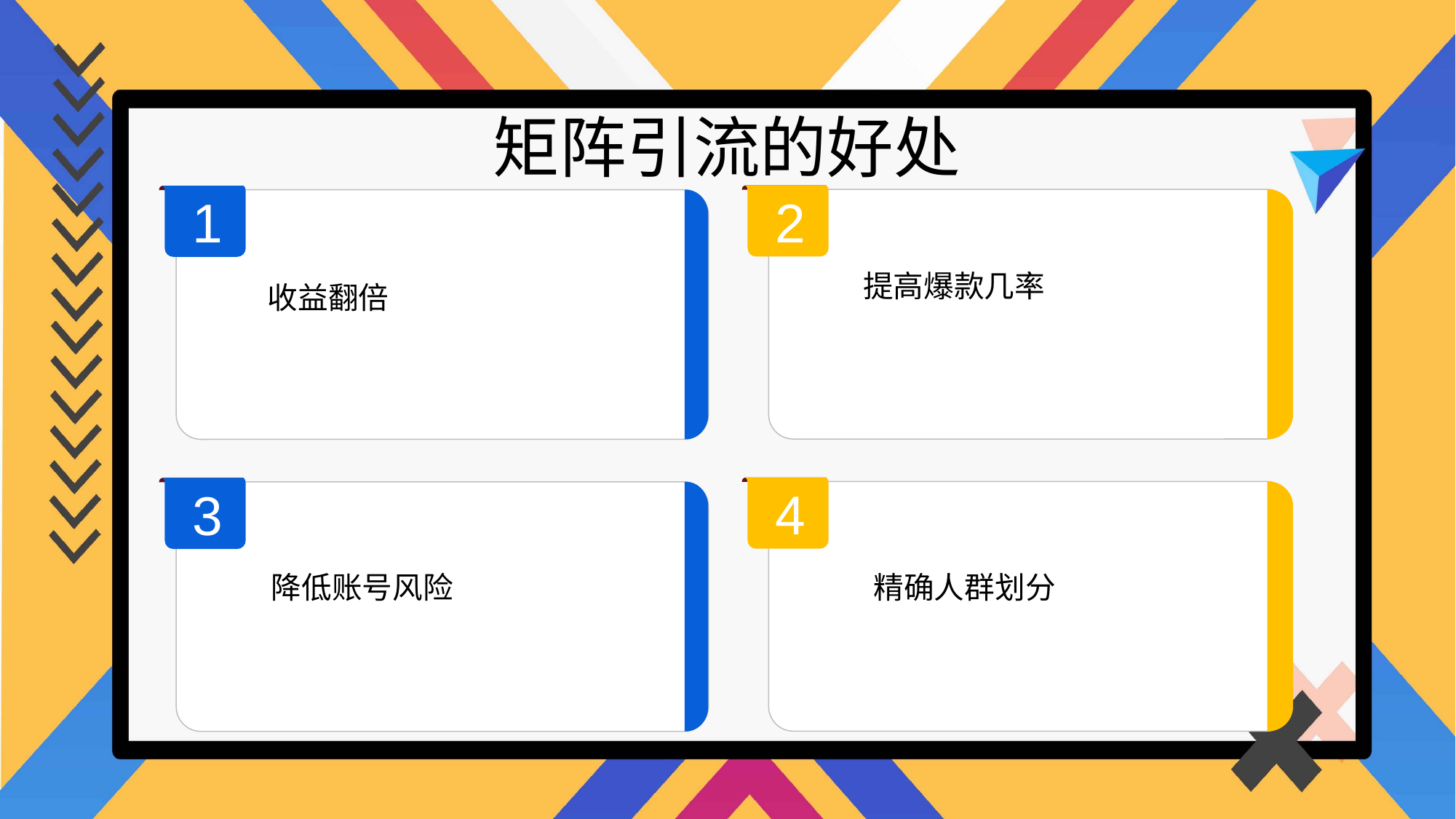

矩阵引流的好处
2
1

提高爆款几率
收益翻倍
4
3

降低账号风险
精确人群划分